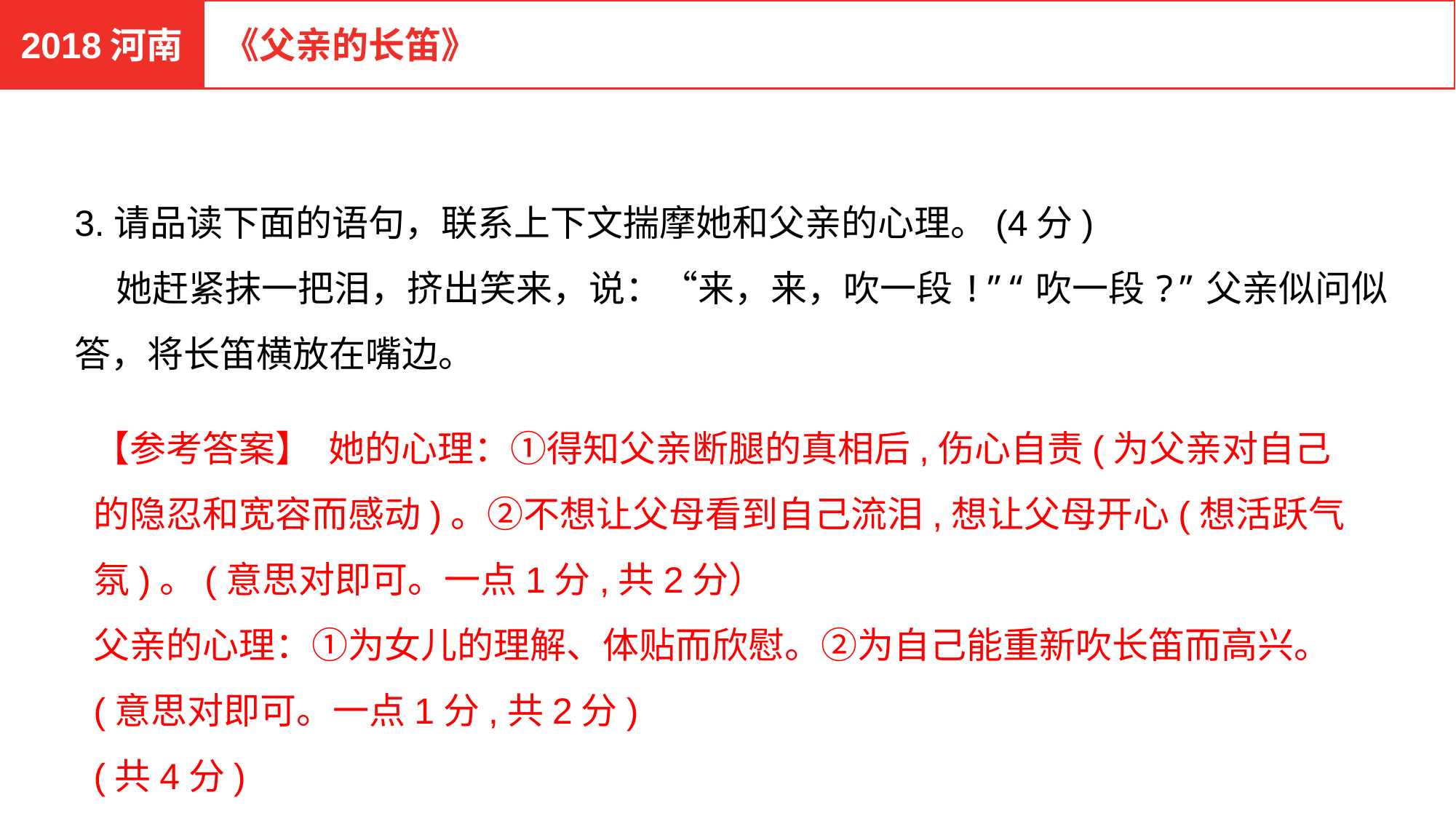

2018河南
《父亲的长笛》
3.请品读下面的语句，联系上下文揣摩她和父亲的心理。(4分)
    她赶紧抹一把泪，挤出笑来，说：“来，来，吹一段!”“吹一段?”父亲似问似答，将长笛横放在嘴边。
【参考答案】  她的心理：①得知父亲断腿的真相后,伤心自责(为父亲对自己的隐忍和宽容而感动)。②不想让父母看到自己流泪,想让父母开心(想活跃气氛)。(意思对即可。一点1分,共2分）
父亲的心理：①为女儿的理解、体贴而欣慰。②为自己能重新吹长笛而高兴。(意思对即可。一点1分,共2分)
(共4分)